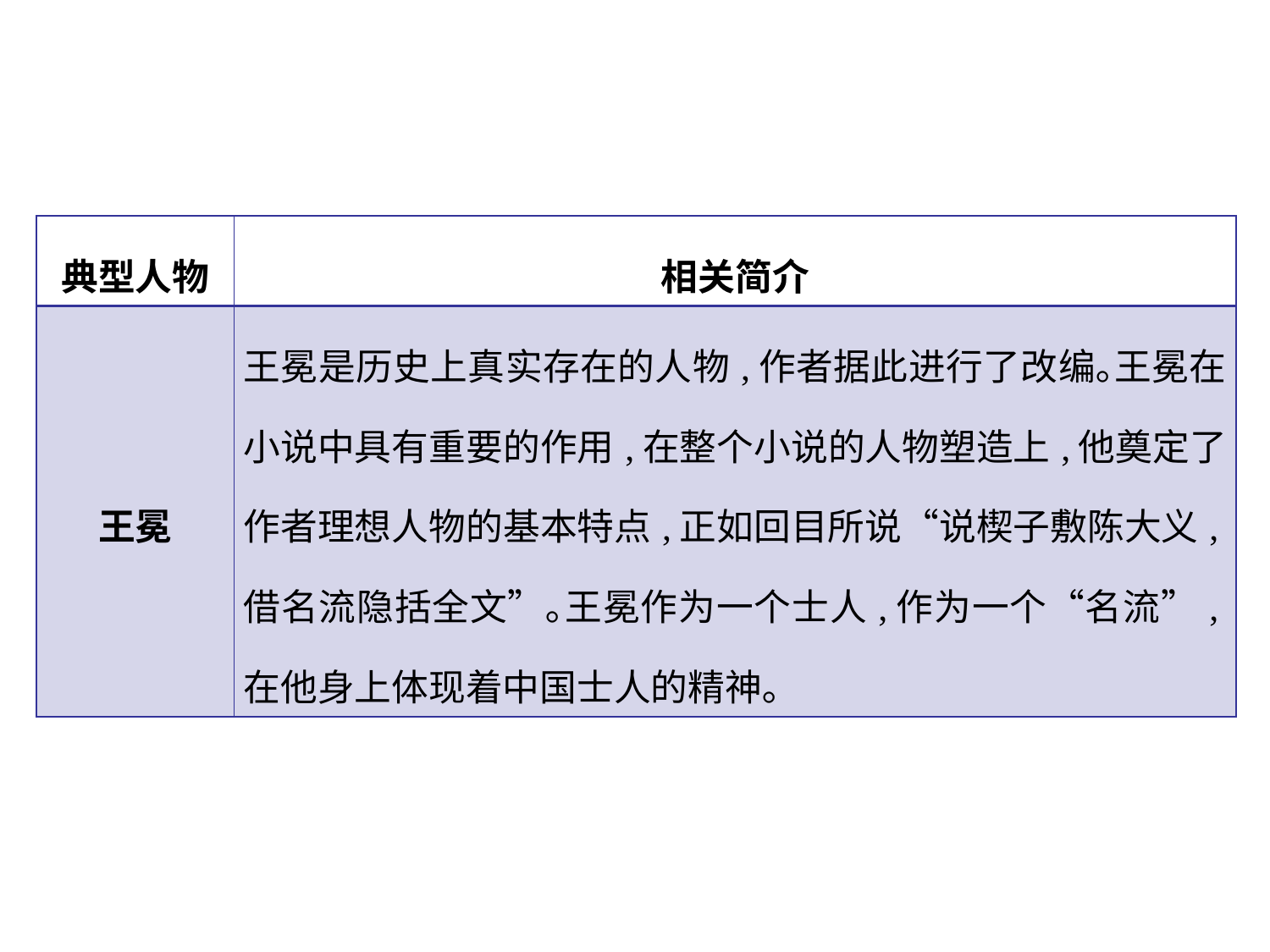

| 典型人物 | 相关简介 |
| --- | --- |
| 王冕 | 王冕是历史上真实存在的人物,作者据此进行了改编｡王冕在小说中具有重要的作用,在整个小说的人物塑造上,他奠定了作者理想人物的基本特点,正如回目所说“说楔子敷陈大义,借名流隐括全文”｡王冕作为一个士人,作为一个“名流”,在他身上体现着中国士人的精神｡ |